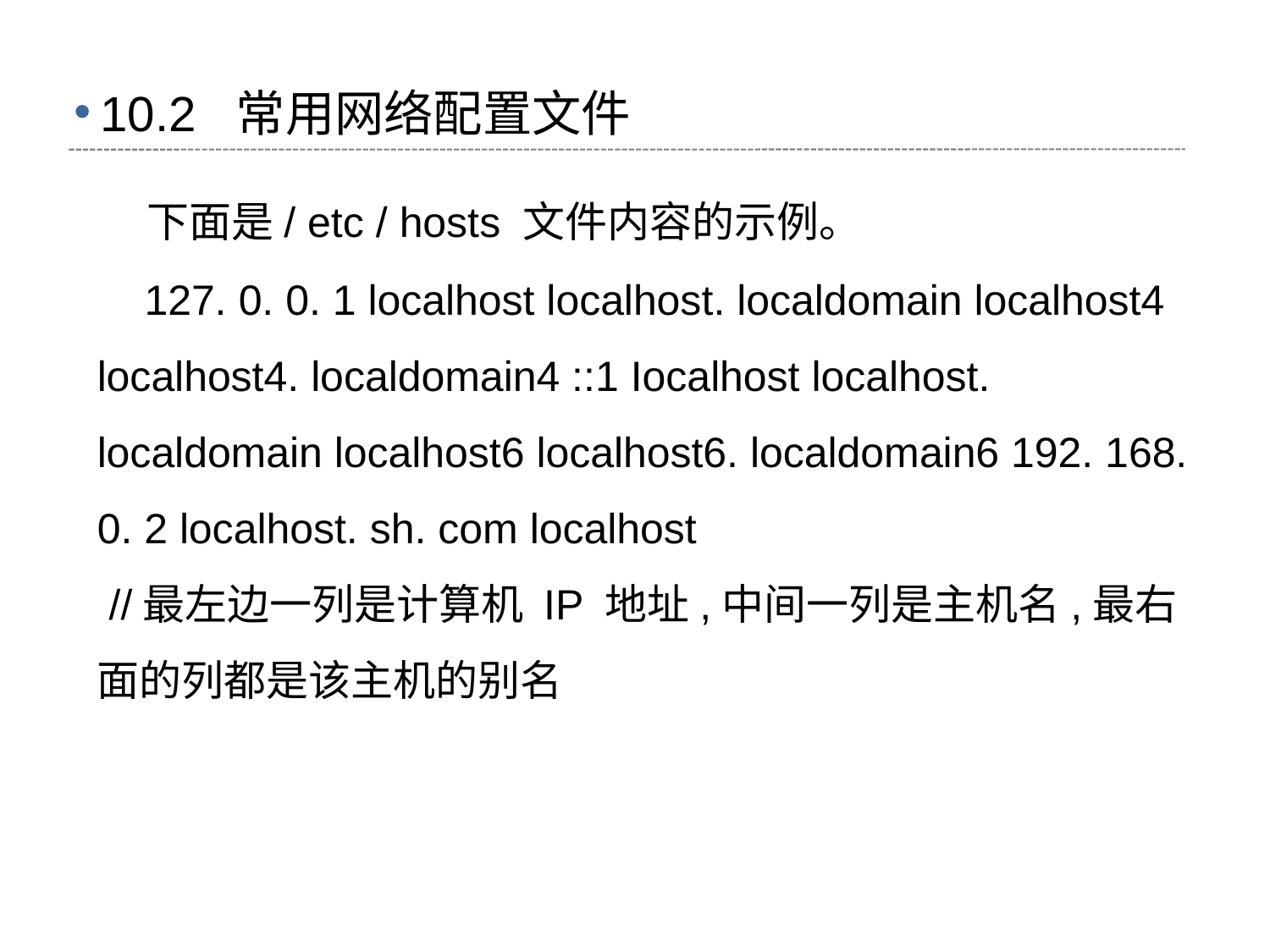

# 10.2  常用网络配置文件

    下面是/ etc / hosts 文件内容的示例。
    127. 0. 0. 1 localhost localhost. localdomain localhost4 localhost4. localdomain4 ::1 Iocalhost localhost. localdomain localhost6 localhost6. localdomain6 192. 168. 0. 2 localhost. sh. com localhost
 //最左边一列是计算机 IP 地址,中间一列是主机名,最右面的列都是该主机的别名